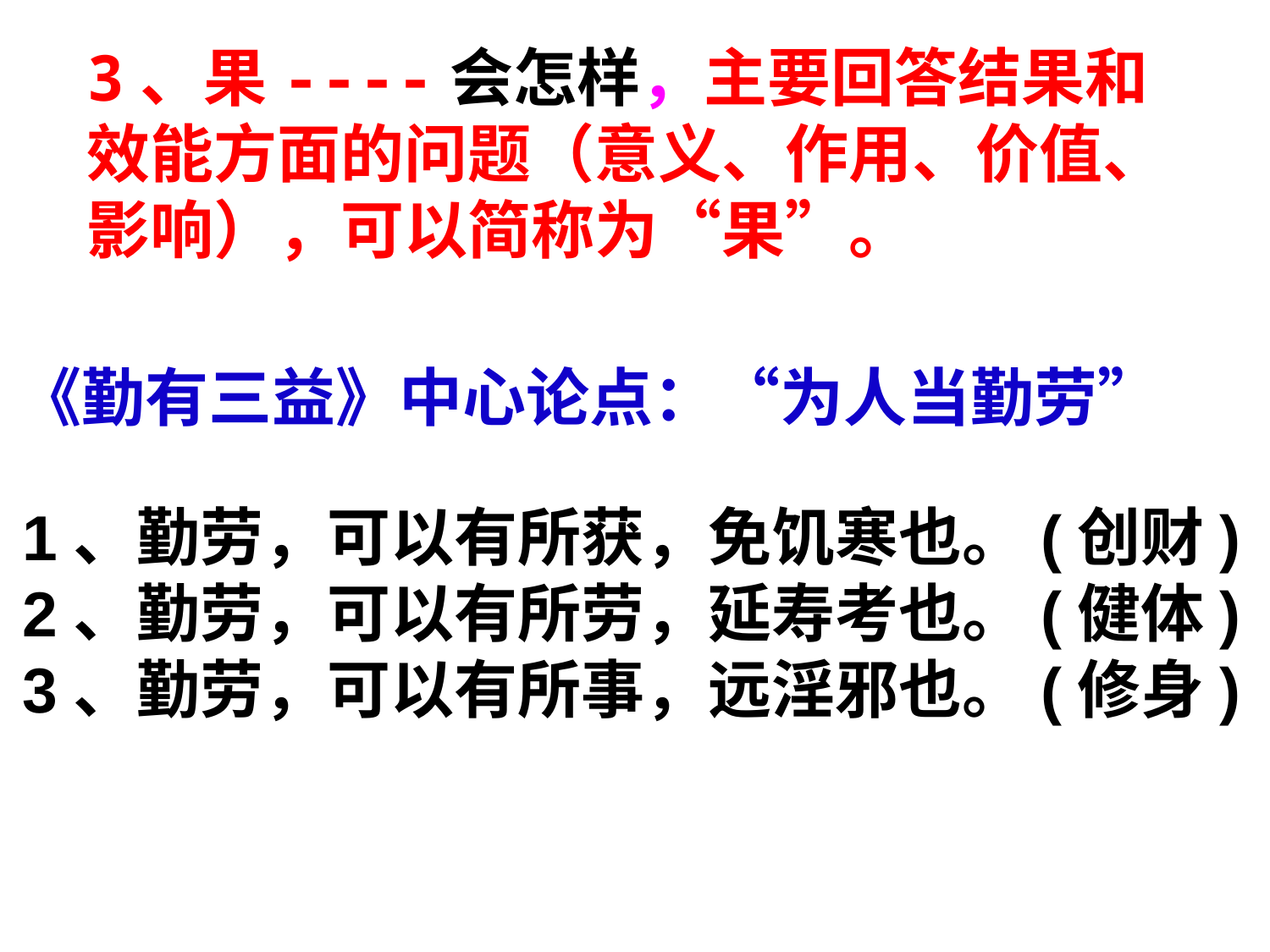

3、果----会怎样，主要回答结果和效能方面的问题（意义、作用、价值、影响），可以简称为“果”。

《勤有三益》中心论点：“为人当勤劳”
1、勤劳，可以有所获，免饥寒也。(创财)
2、勤劳，可以有所劳，延寿考也。(健体)
3、勤劳，可以有所事，远淫邪也。(修身)